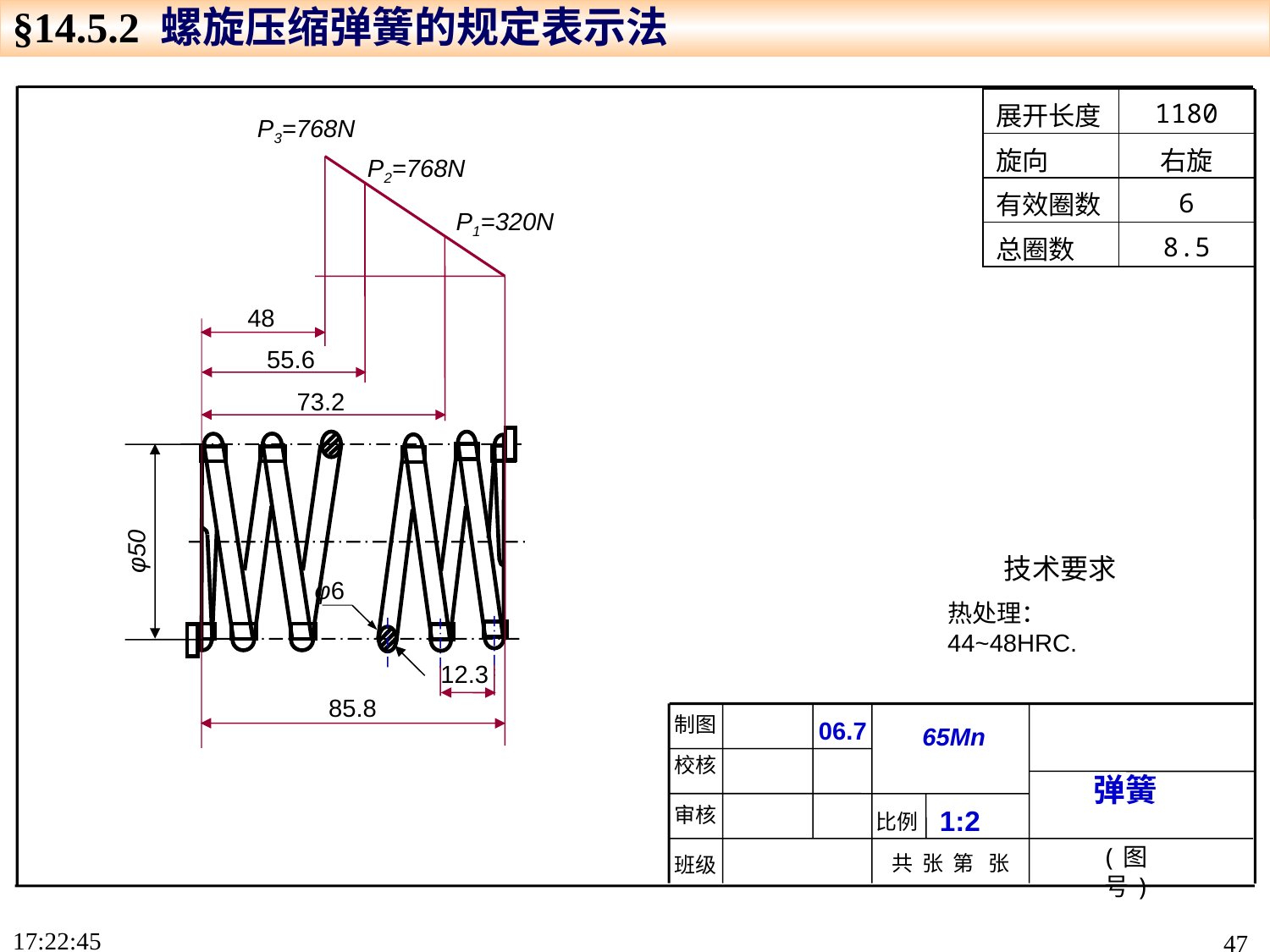

§14.5.2 螺旋压缩弹簧的规定表示法

制图
06.7
65Mn

校核

审核
比例
(图  号)

共  张  第   张
班级

| 展开长度 | 1180 |
| --- | --- |
| 旋向 | 右旋 |
| 有效圈数 | 6 |
| 总圈数 | 8.5 |
P3=768N
P2=768N

P1=320N

48

55.6

73.2

φ50
技术要求
热处理：44~48HRC.
φ6

12.3

85.8

东华大学

弹簧
1:2
17:22:45
47